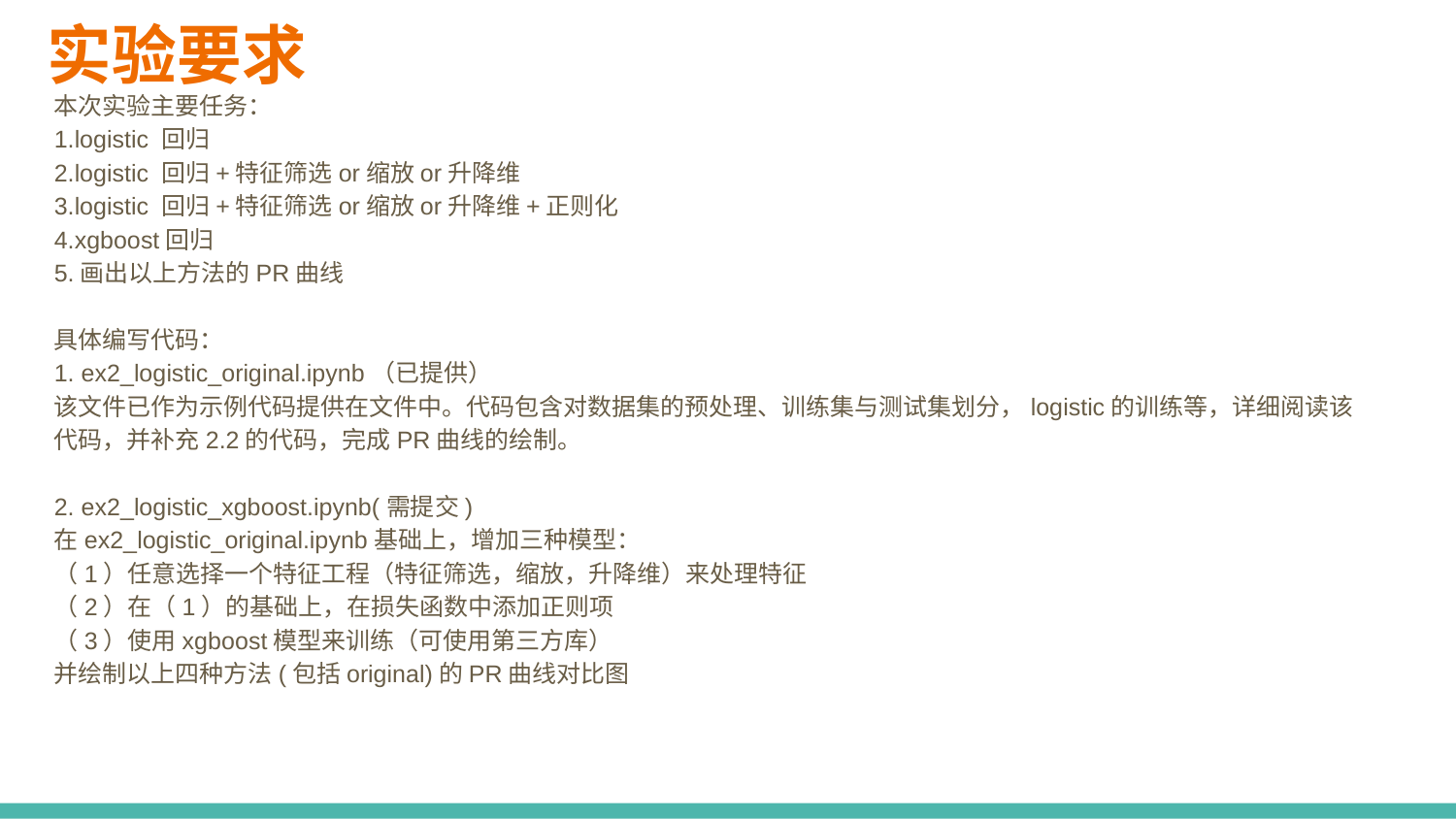

# 实验要求
本次实验主要任务：
1.logistic 回归
2.logistic 回归+特征筛选or缩放or升降维
3.logistic 回归+特征筛选or缩放or升降维+正则化
4.xgboost回归
5.画出以上方法的PR曲线

具体编写代码：
1. ex2_logistic_original.ipynb（已提供）
该文件已作为示例代码提供在文件中。代码包含对数据集的预处理、训练集与测试集划分，logistic的训练等，详细阅读该代码，并补充2.2的代码，完成PR曲线的绘制。

2. ex2_logistic_xgboost.ipynb(需提交)
在ex2_logistic_original.ipynb基础上，增加三种模型：
（1）任意选择一个特征工程（特征筛选，缩放，升降维）来处理特征
（2）在（1）的基础上，在损失函数中添加正则项
（3）使用xgboost模型来训练（可使用第三方库）
并绘制以上四种方法(包括original)的PR曲线对比图